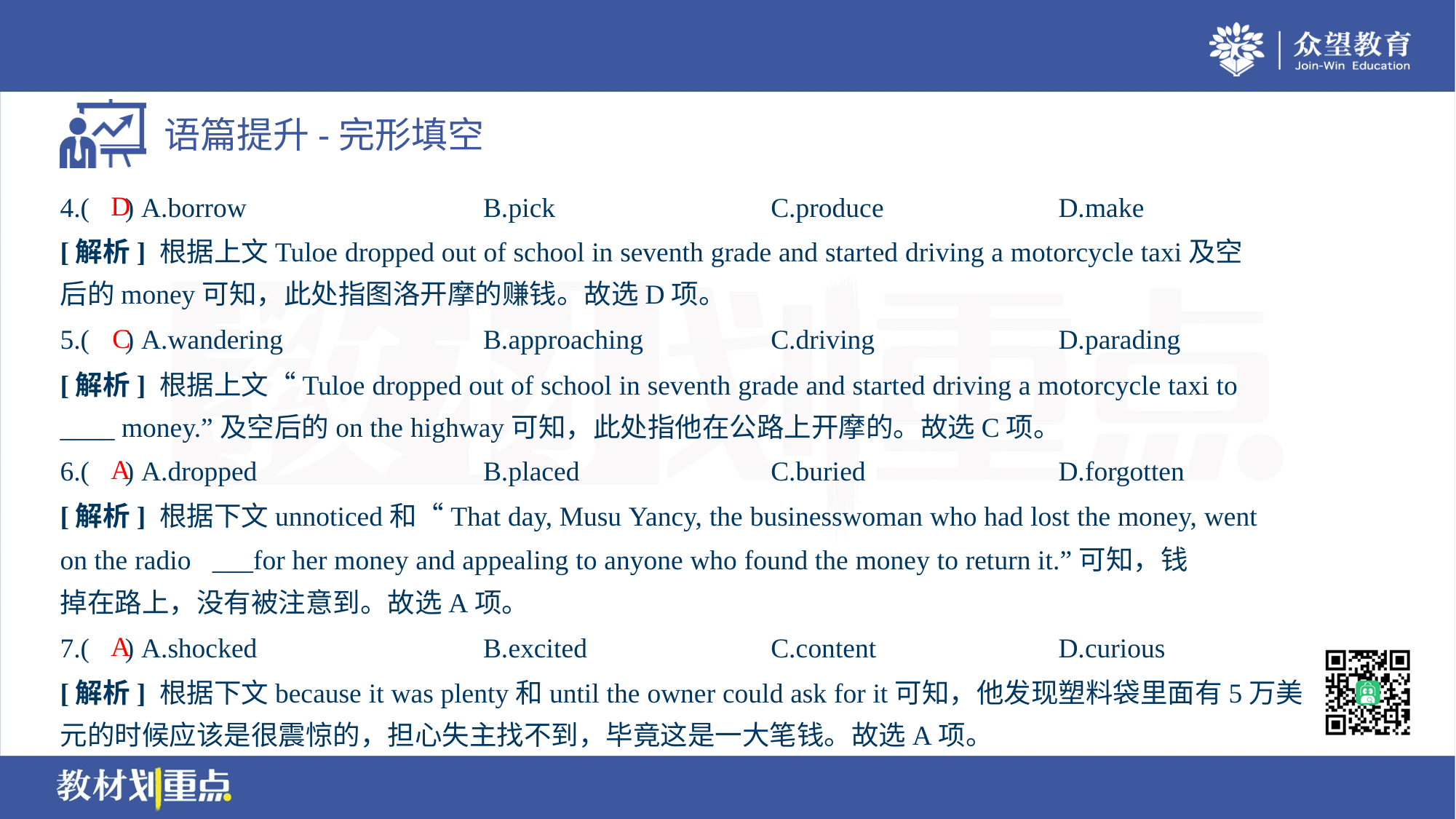

D
4.(     ) A.borrow	B.pick	C.produce	D.make
[解析] 根据上文Tuloe dropped out of school in seventh grade and started driving a motorcycle taxi及空
后的money可知，此处指图洛开摩的赚钱。故选D项。
C
5.(     ) A.wandering	B.approaching	C.driving	D.parading
[解析] 根据上文“Tuloe dropped out of school in seventh grade and started driving a motorcycle taxi to
____ money.”及空后的on the highway可知，此处指他在公路上开摩的。故选C项。
A
6.(     ) A.dropped	B.placed	C.buried	D.forgotten
[解析] 根据下文unnoticed和“That day, Musu Yancy, the businesswoman who had lost the money, went
on the radio   ___for her money and appealing to anyone who found the money to return it.”可知，钱
掉在路上，没有被注意到。故选A项。
A
7.(     ) A.shocked	B.excited	C.content	D.curious
[解析] 根据下文because it was plenty和until the owner could ask for it可知，他发现塑料袋里面有5万美
元的时候应该是很震惊的，担心失主找不到，毕竟这是一大笔钱。故选A项。